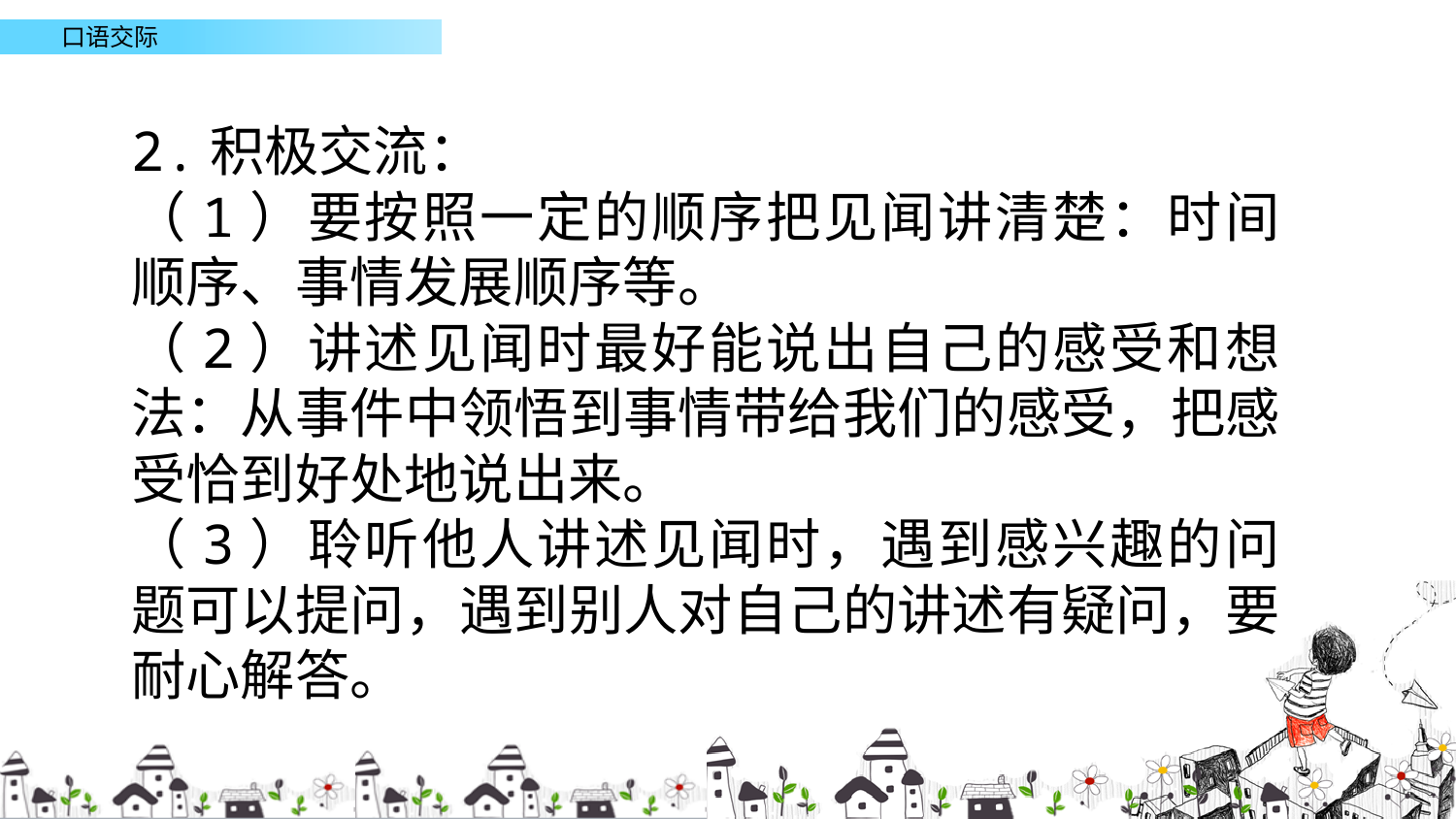

2.积极交流：
（1）要按照一定的顺序把见闻讲清楚：时间顺序、事情发展顺序等。
（2）讲述见闻时最好能说出自己的感受和想法：从事件中领悟到事情带给我们的感受，把感受恰到好处地说出来。
（3）聆听他人讲述见闻时，遇到感兴趣的问题可以提问，遇到别人对自己的讲述有疑问，要耐心解答。